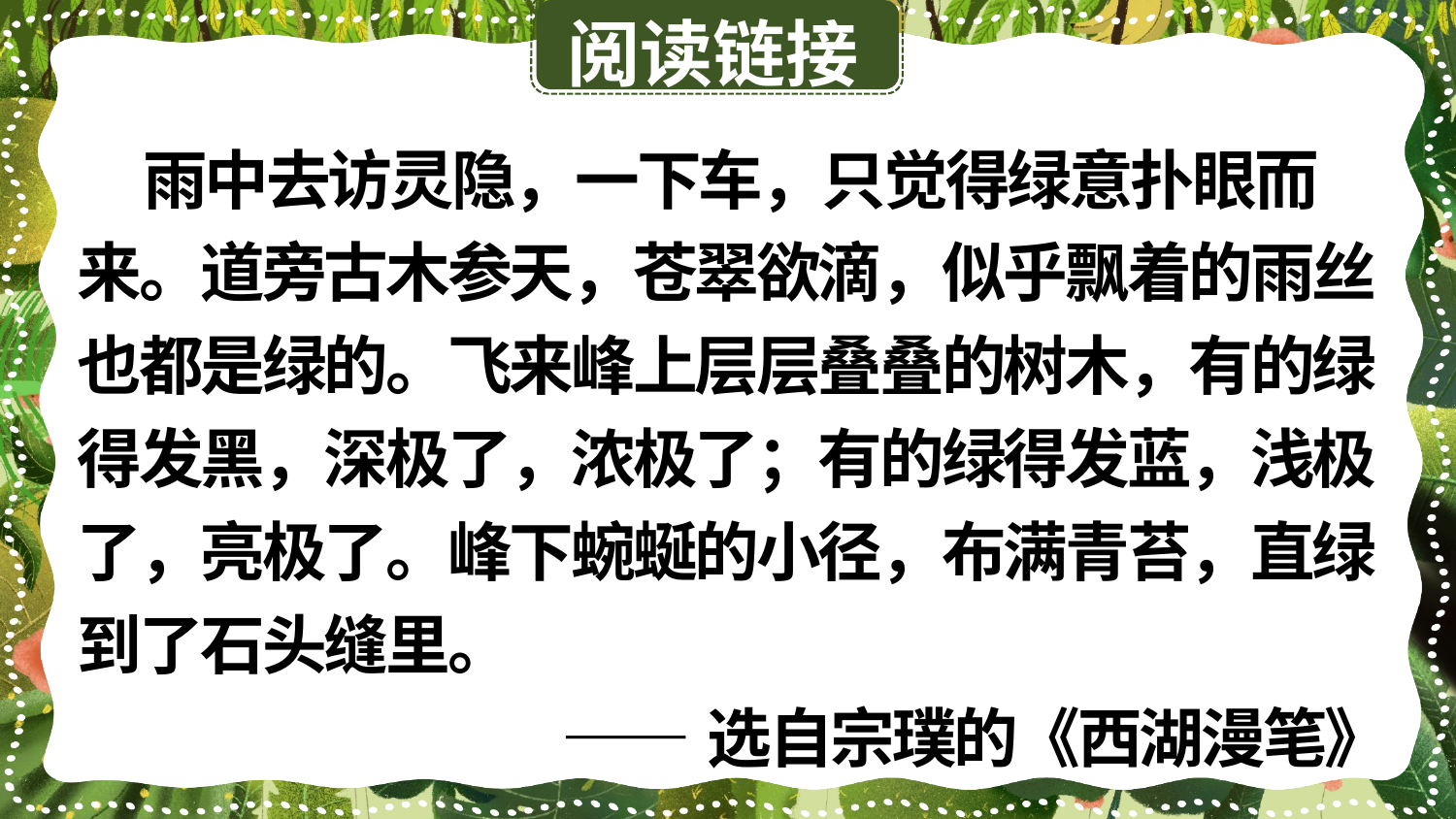

阅读链接
    雨中去访灵隐，一下车，只觉得绿意扑眼而来。道旁古木参天，苍翠欲滴，似乎飘着的雨丝也都是绿的。飞来峰上层层叠叠的树木，有的绿得发黑，深极了，浓极了；有的绿得发蓝，浅极了，亮极了。峰下蜿蜒的小径，布满青苔，直绿到了石头缝里。
——选自宗璞的《西湖漫笔》